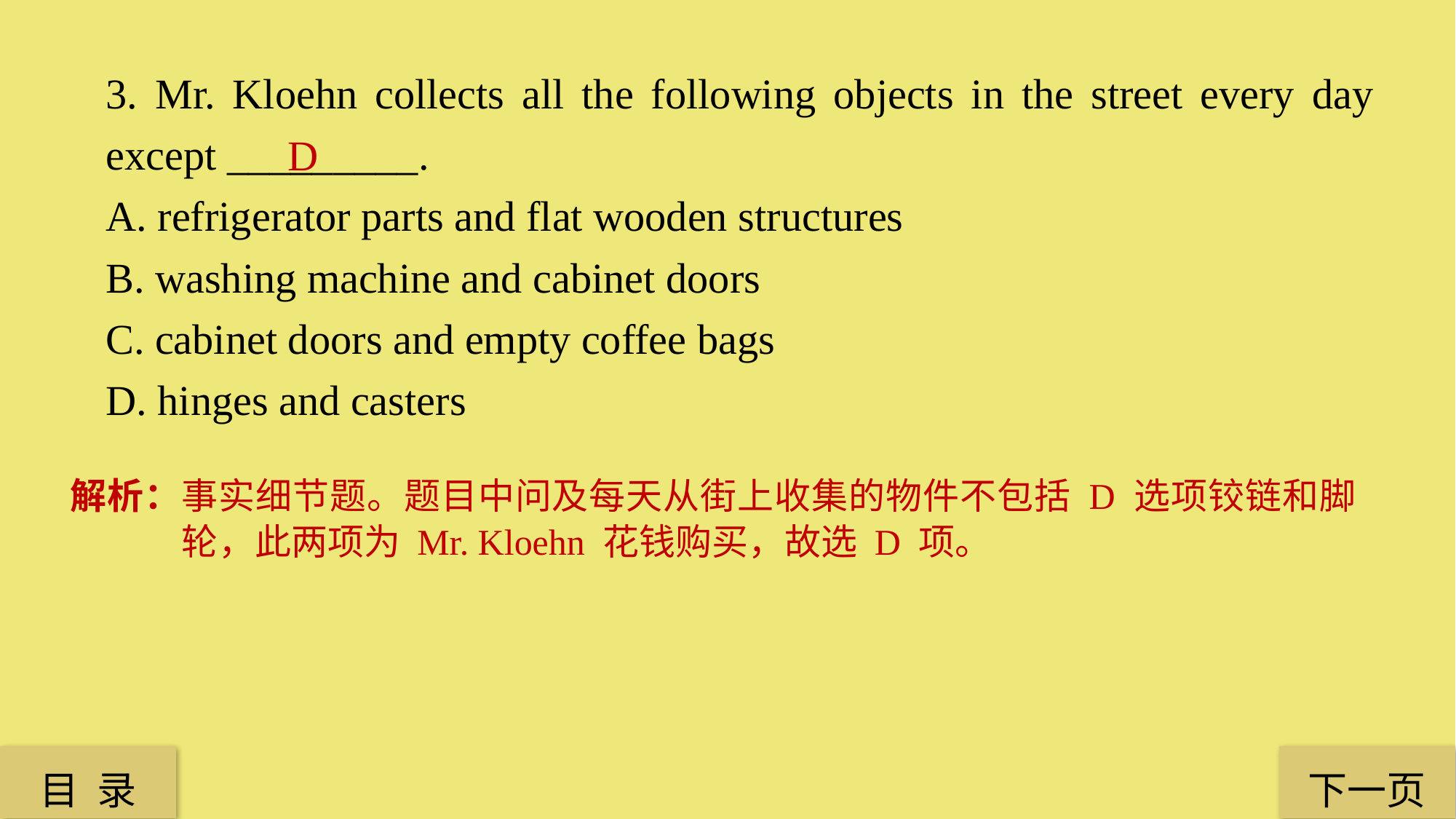

3. Mr. Kloehn collects all the following objects in the street every day except _________.
A. refrigerator parts and flat wooden structures
B. washing machine and cabinet doors
C. cabinet doors and empty coffee bags
D. hinges and casters
D
解析：事实细节题。题目中问及每天从街上收集的物件不包括 D 选项铰链和脚轮，此两项为 Mr. Kloehn 花钱购买，故选 D 项。